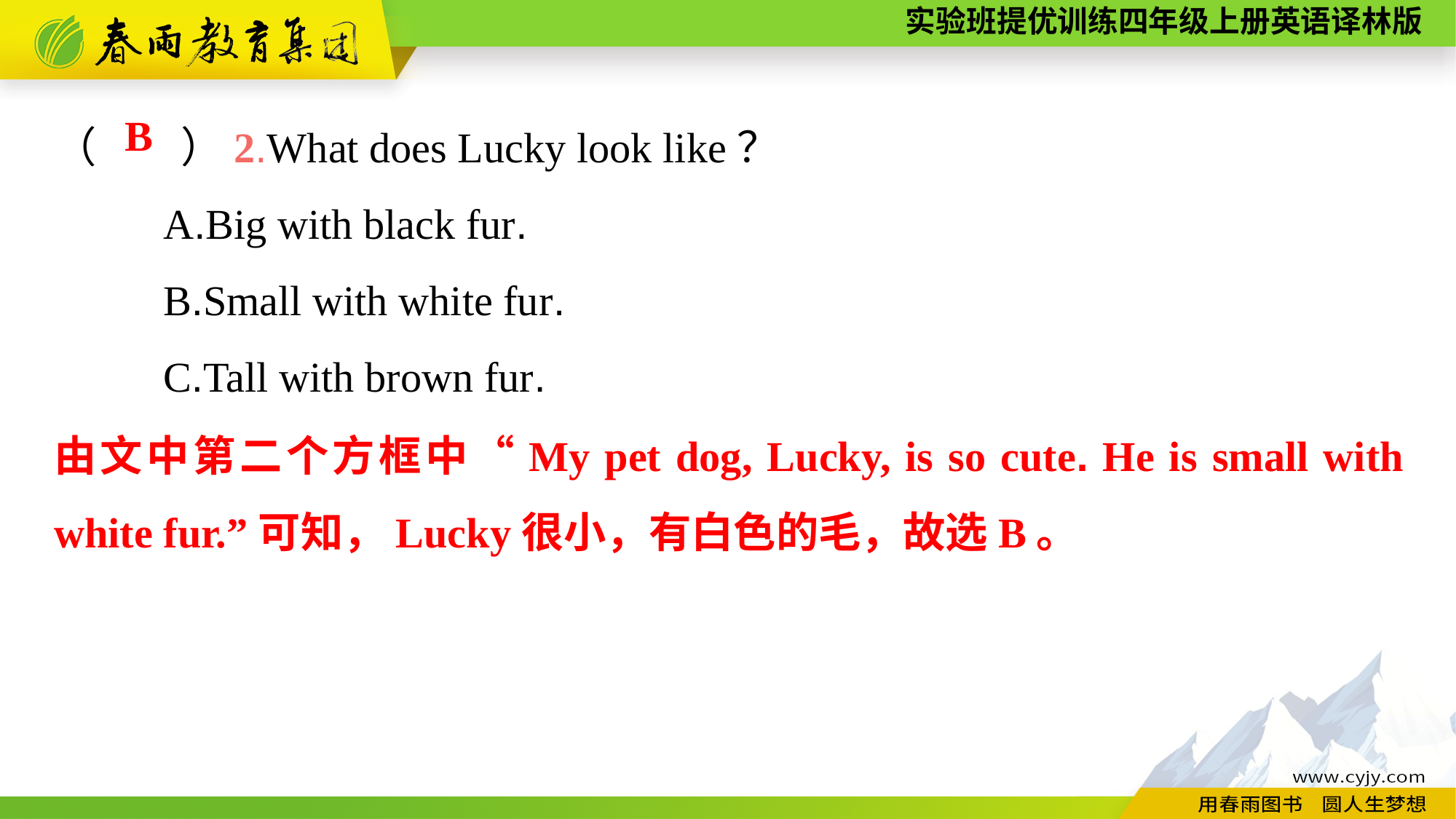

（　　）2.What does Lucky look like？
	A.Big with black fur.
	B.Small with white fur.
	C.Tall with brown fur.
B
由文中第二个方框中“My pet dog, Lucky, is so cute. He is small with white fur.”可知，Lucky很小，有白色的毛，故选B。